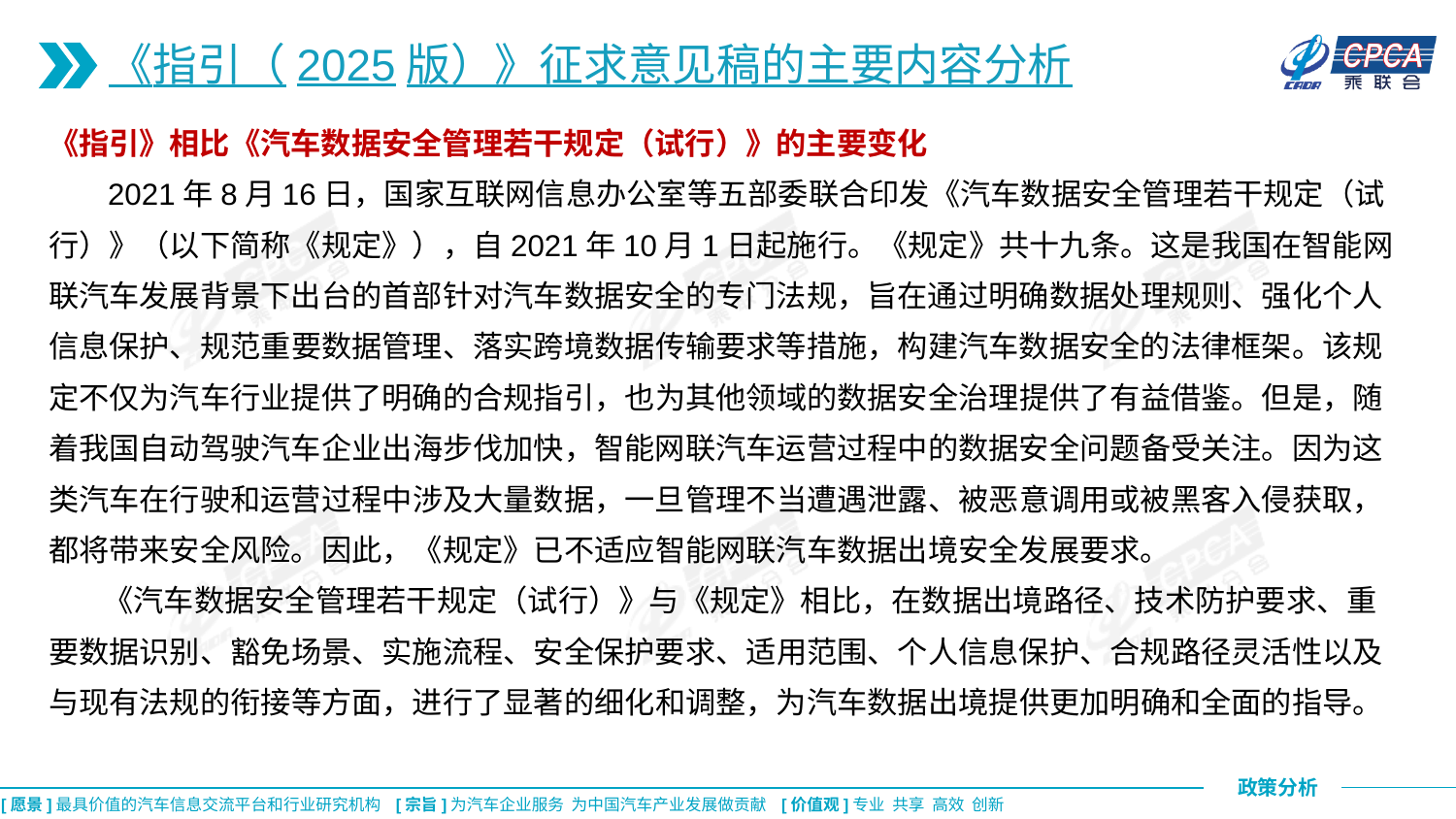

《指引（2025版）》征求意见稿的主要内容分析
《指引》相比《汽车数据安全管理若干规定（试行）》的主要变化
       2021年8月16日，国家互联网信息办公室等五部委联合印发《汽车数据安全管理若干规定（试行）》（以下简称《规定》），自2021年10月1日起施行。《规定》共十九条。这是我国在智能网联汽车发展背景下出台的首部针对汽车数据安全的专门法规，旨在通过明确数据处理规则、强化个人信息保护、规范重要数据管理、落实跨境数据传输要求等措施，构建汽车数据安全的法律框架。该规定不仅为汽车行业提供了明确的合规指引，也为其他领域的数据安全治理提供了有益借鉴。但是，随着我国自动驾驶汽车企业出海步伐加快，智能网联汽车运营过程中的数据安全问题备受关注。因为这类汽车在行驶和运营过程中涉及大量数据，一旦管理不当遭遇泄露、被恶意调用或被黑客入侵获取，都将带来安全风险。因此，《规定》已不适应智能网联汽车数据出境安全发展要求。
       《汽车数据安全管理若干规定（试行）》与《规定》相比，在数据出境路径、技术防护要求、重要数据识别、豁免场景、实施流程、安全保护要求、适用范围、个人信息保护、合规路径灵活性以及与现有法规的衔接等方面，进行了显著的细化和调整，为汽车数据出境提供更加明确和全面的指导。